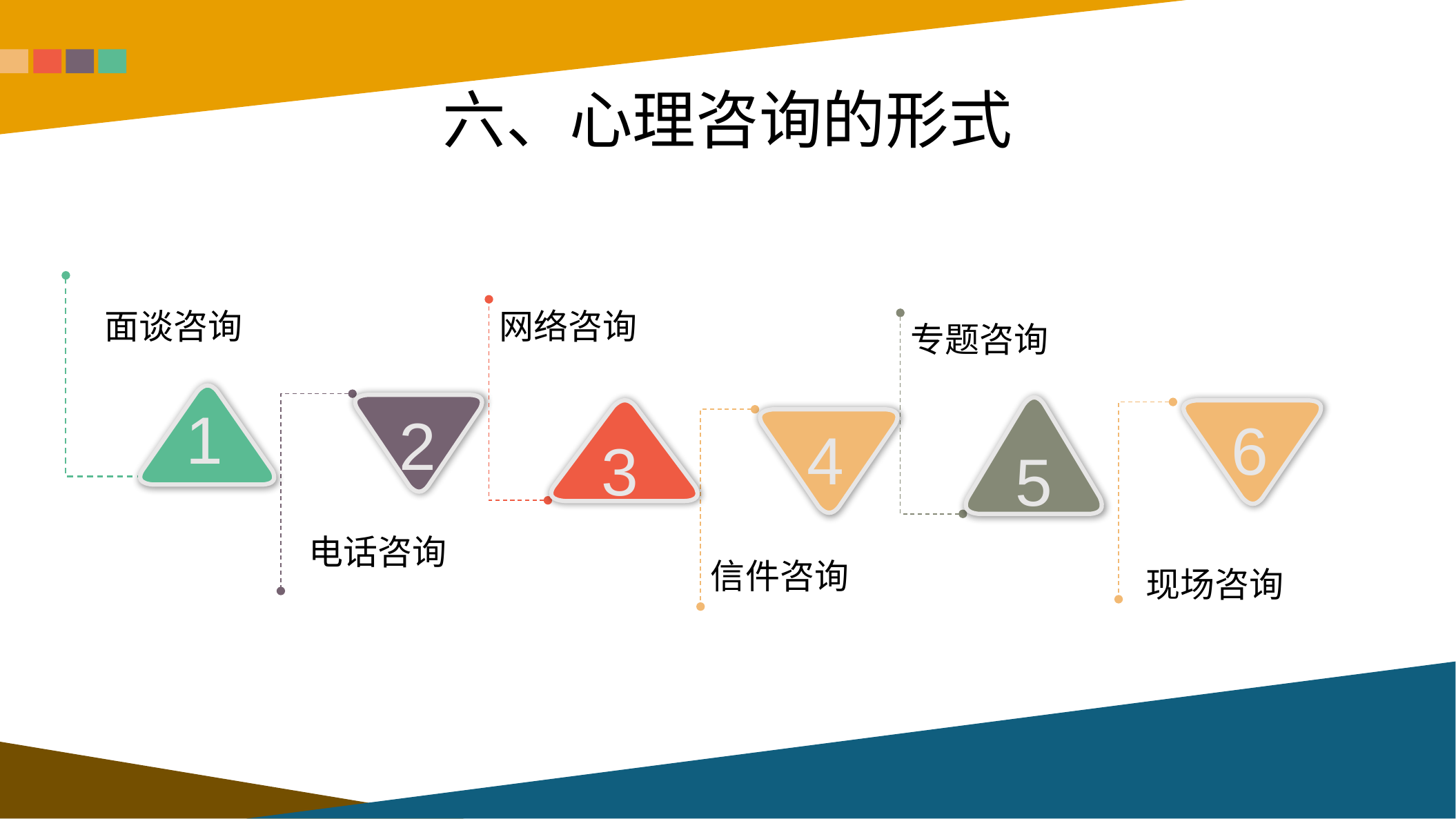

# 六、心理咨询的形式

面谈咨询
网络咨询

专题咨询

1

2

5

3

6

4
电话咨询
信件咨询
现场咨询